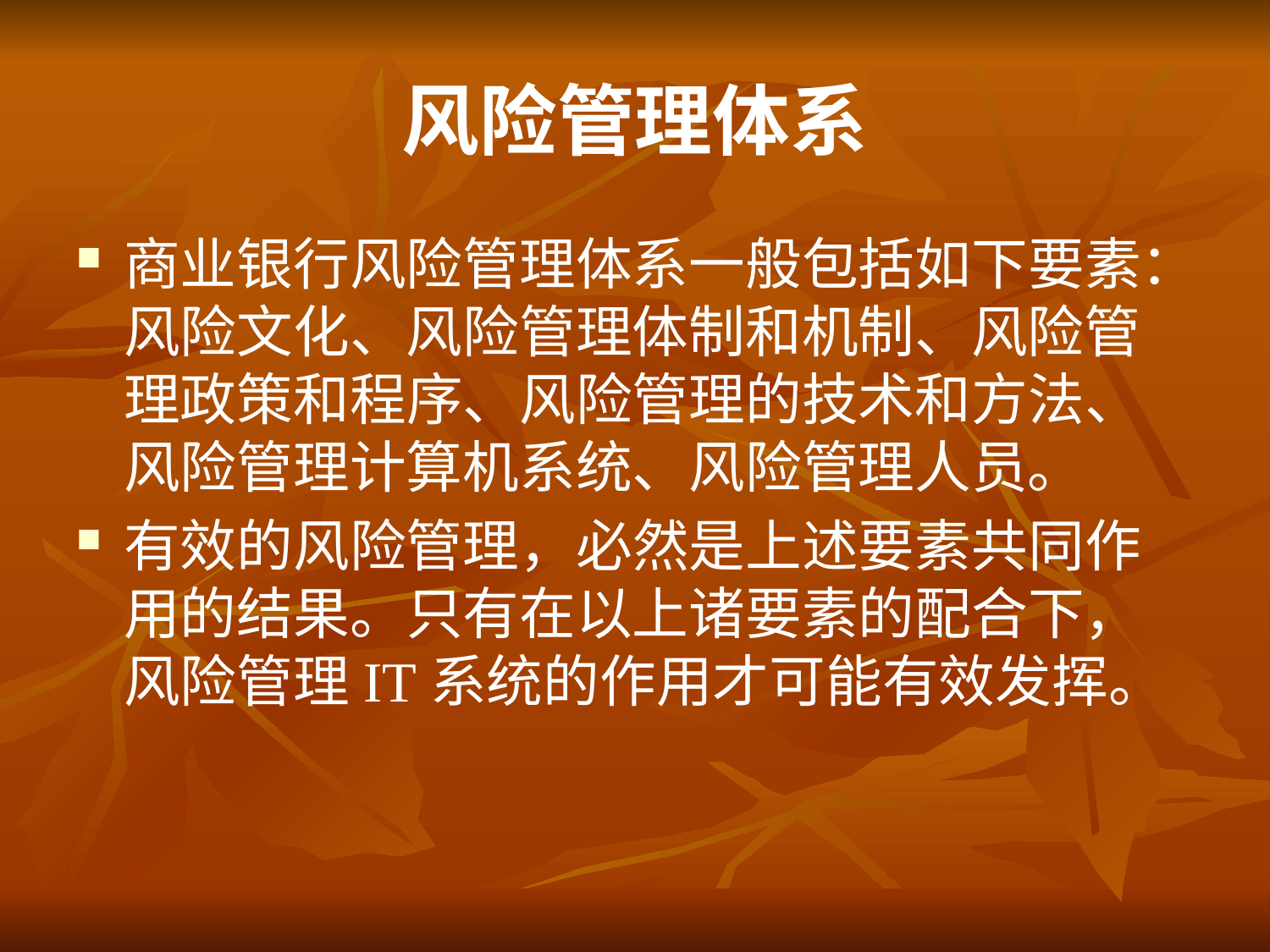

# 风险管理体系
商业银行风险管理体系一般包括如下要素：风险文化、风险管理体制和机制、风险管理政策和程序、风险管理的技术和方法、风险管理计算机系统、风险管理人员。
有效的风险管理，必然是上述要素共同作用的结果。只有在以上诸要素的配合下，风险管理IT系统的作用才可能有效发挥。